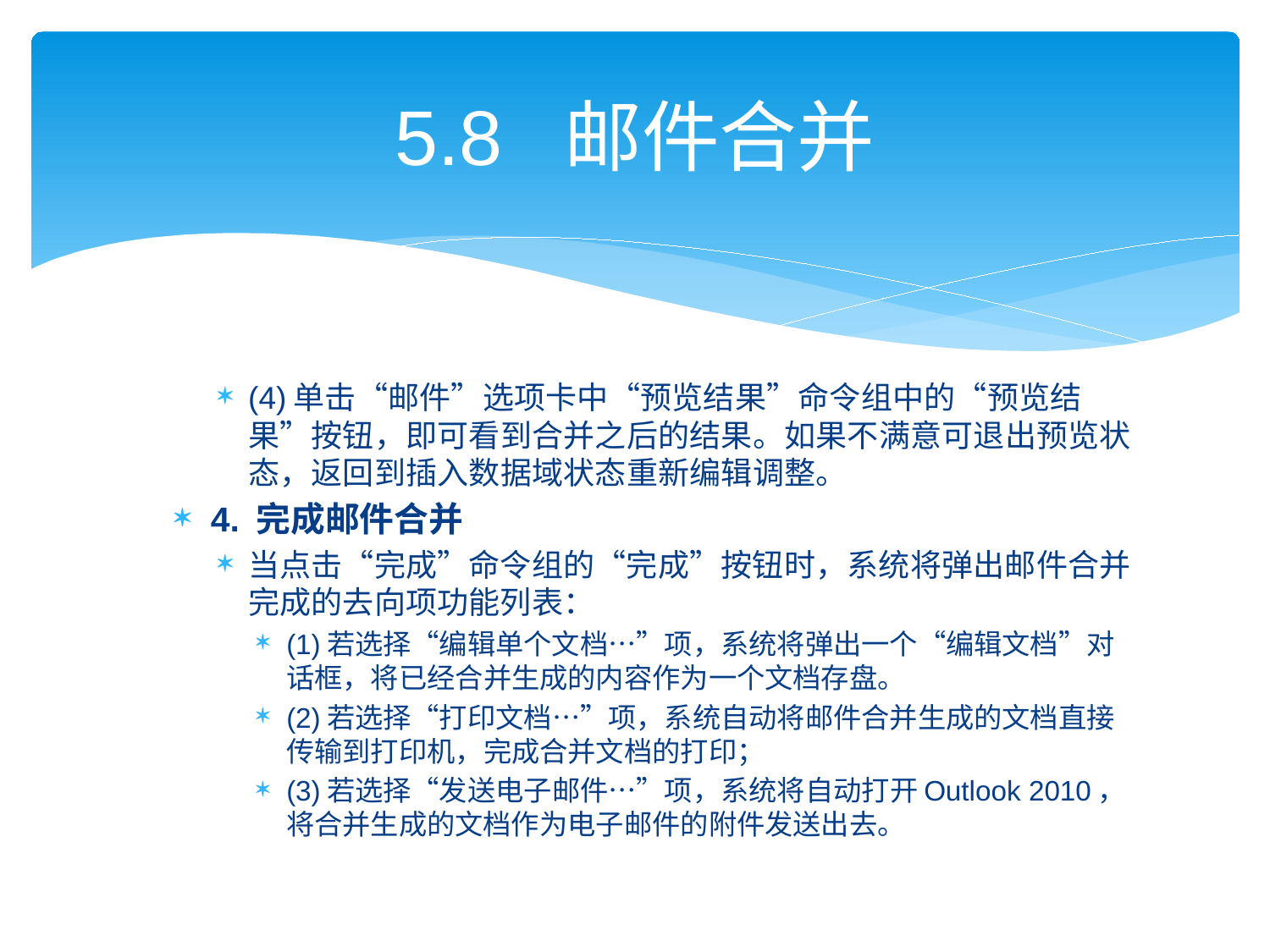

# 5.8  邮件合并
(4)单击“邮件”选项卡中“预览结果”命令组中的“预览结果”按钮，即可看到合并之后的结果。如果不满意可退出预览状态，返回到插入数据域状态重新编辑调整。
4. 完成邮件合并
当点击“完成”命令组的“完成”按钮时，系统将弹出邮件合并完成的去向项功能列表：
(1)若选择“编辑单个文档…”项，系统将弹出一个“编辑文档”对话框，将已经合并生成的内容作为一个文档存盘。
(2)若选择“打印文档…”项，系统自动将邮件合并生成的文档直接传输到打印机，完成合并文档的打印；
(3)若选择“发送电子邮件…”项，系统将自动打开Outlook 2010，将合并生成的文档作为电子邮件的附件发送出去。